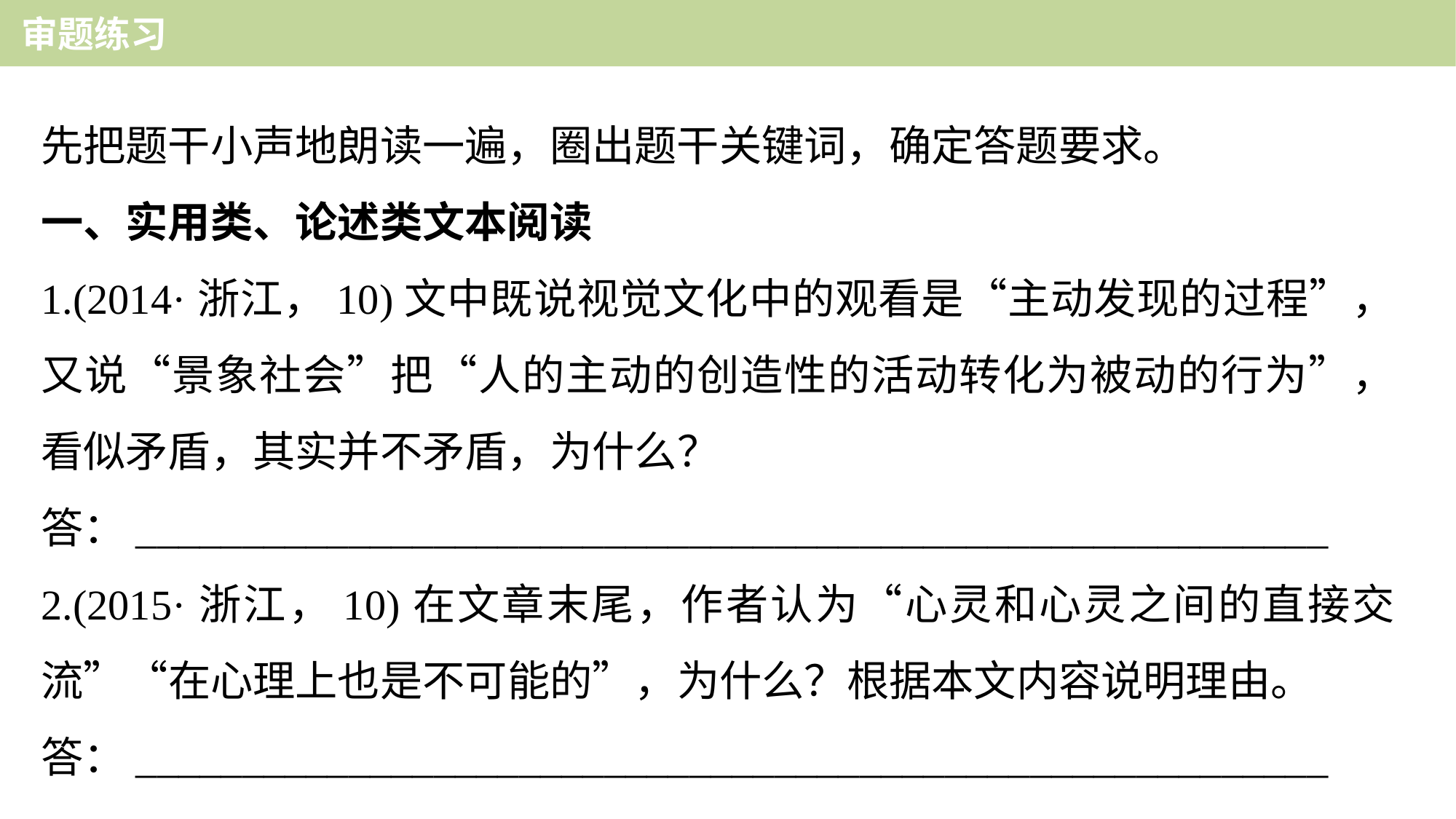

审题练习
先把题干小声地朗读一遍，圈出题干关键词，确定答题要求。
一、实用类、论述类文本阅读
1.(2014·浙江，10)文中既说视觉文化中的观看是“主动发现的过程”，又说“景象社会”把“人的主动的创造性的活动转化为被动的行为”，看似矛盾，其实并不矛盾，为什么？
答：________________________________________________________
2.(2015·浙江，10)在文章末尾，作者认为“心灵和心灵之间的直接交流”“在心理上也是不可能的”，为什么？根据本文内容说明理由。
答：________________________________________________________